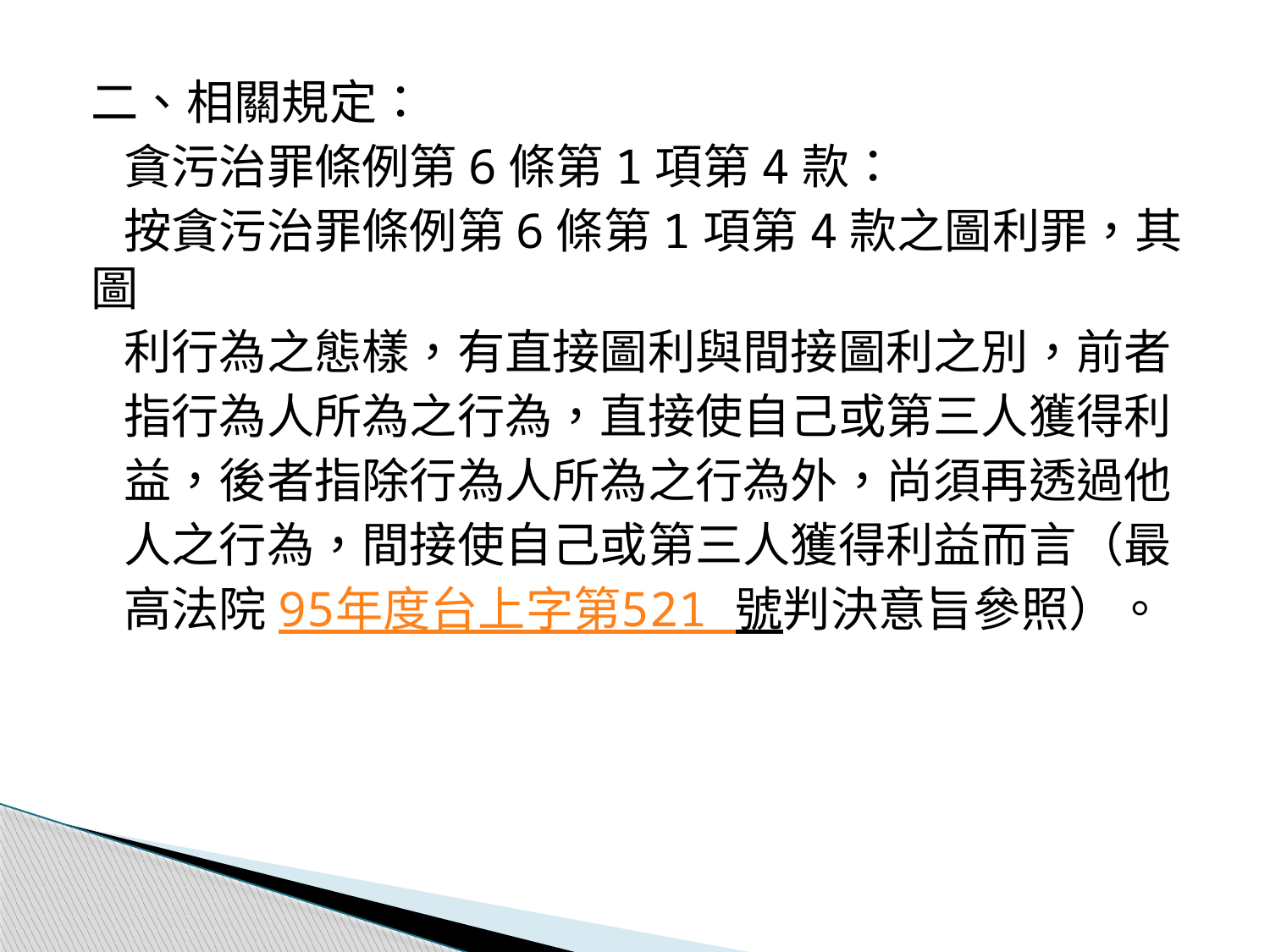

二、相關規定：
  貪污治罪條例第6條第1項第4款：
  按貪污治罪條例第6條第1項第4款之圖利罪，其圖
  利行為之態樣，有直接圖利與間接圖利之別，前者
  指行為人所為之行為，直接使自己或第三人獲得利
  益，後者指除行為人所為之行為外，尚須再透過他
  人之行為，間接使自己或第三人獲得利益而言（最
  高法院95年度台上字第521 號判決意旨參照）。